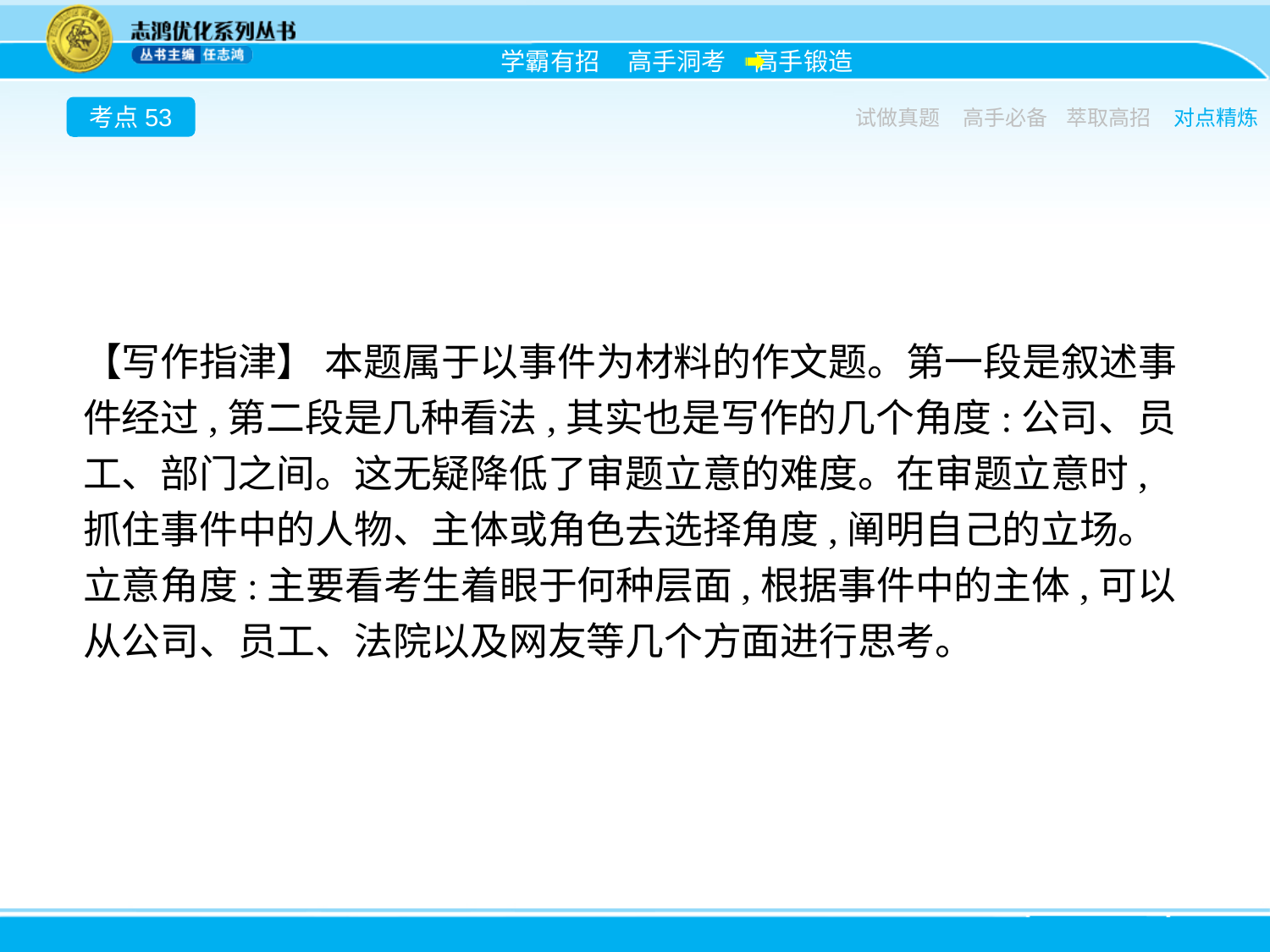

考点53
试做真题
高手必备
萃取高招
对点精炼
【写作指津】 本题属于以事件为材料的作文题。第一段是叙述事件经过,第二段是几种看法,其实也是写作的几个角度:公司、员工、部门之间。这无疑降低了审题立意的难度。在审题立意时,抓住事件中的人物、主体或角色去选择角度,阐明自己的立场。
立意角度:主要看考生着眼于何种层面,根据事件中的主体,可以从公司、员工、法院以及网友等几个方面进行思考。